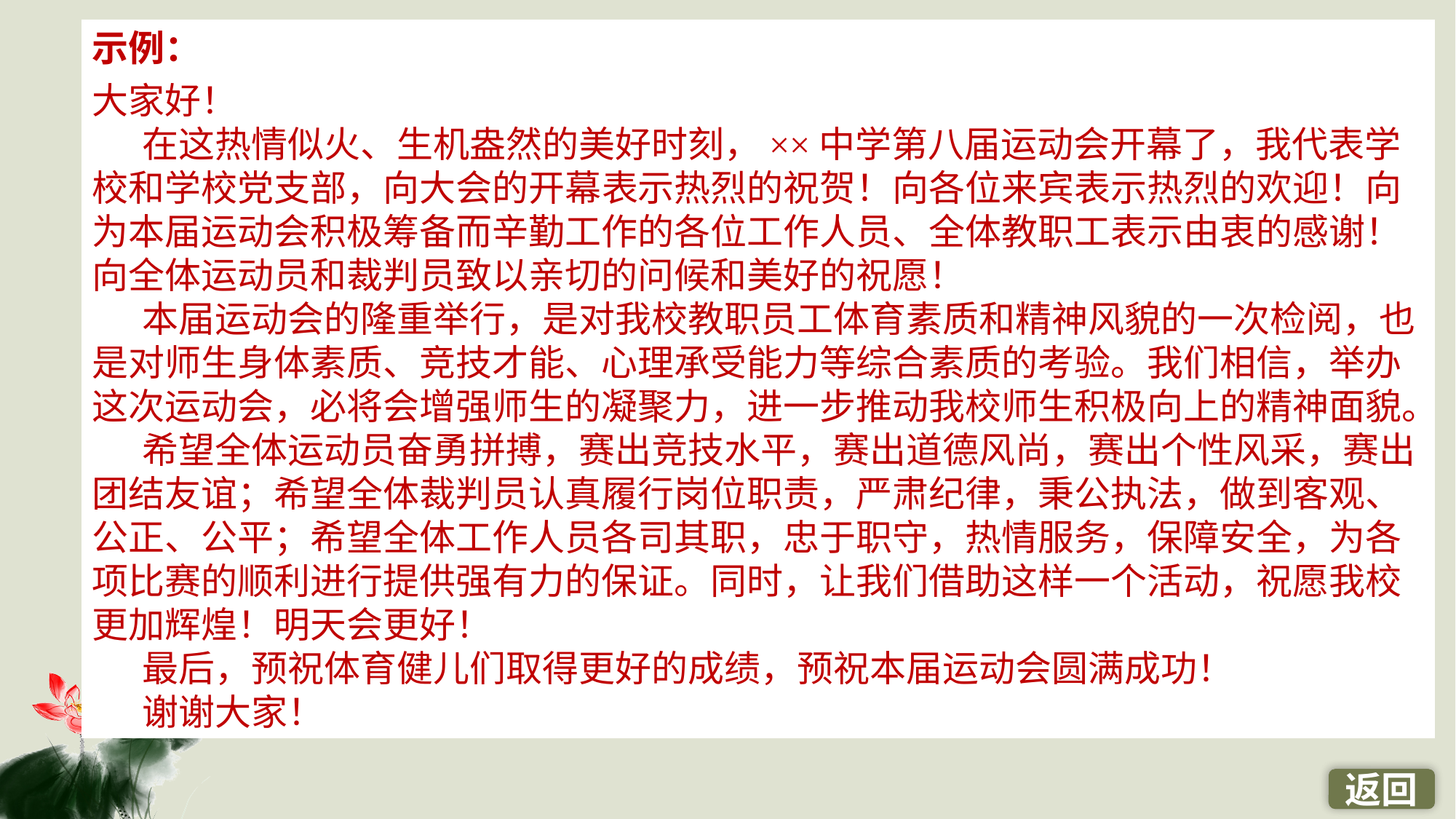

示例：
大家好！
     在这热情似火、生机盎然的美好时刻，××中学第八届运动会开幕了，我代表学校和学校党支部，向大会的开幕表示热烈的祝贺！向各位来宾表示热烈的欢迎！向为本届运动会积极筹备而辛勤工作的各位工作人员、全体教职工表示由衷的感谢！向全体运动员和裁判员致以亲切的问候和美好的祝愿！
     本届运动会的隆重举行，是对我校教职员工体育素质和精神风貌的一次检阅，也是对师生身体素质、竞技才能、心理承受能力等综合素质的考验。我们相信，举办这次运动会，必将会增强师生的凝聚力，进一步推动我校师生积极向上的精神面貌。
     希望全体运动员奋勇拼搏，赛出竞技水平，赛出道德风尚，赛出个性风采，赛出团结友谊；希望全体裁判员认真履行岗位职责，严肃纪律，秉公执法，做到客观、公正、公平；希望全体工作人员各司其职，忠于职守，热情服务，保障安全，为各项比赛的顺利进行提供强有力的保证。同时，让我们借助这样一个活动，祝愿我校更加辉煌！明天会更好！
     最后，预祝体育健儿们取得更好的成绩，预祝本届运动会圆满成功！
     谢谢大家！
返回